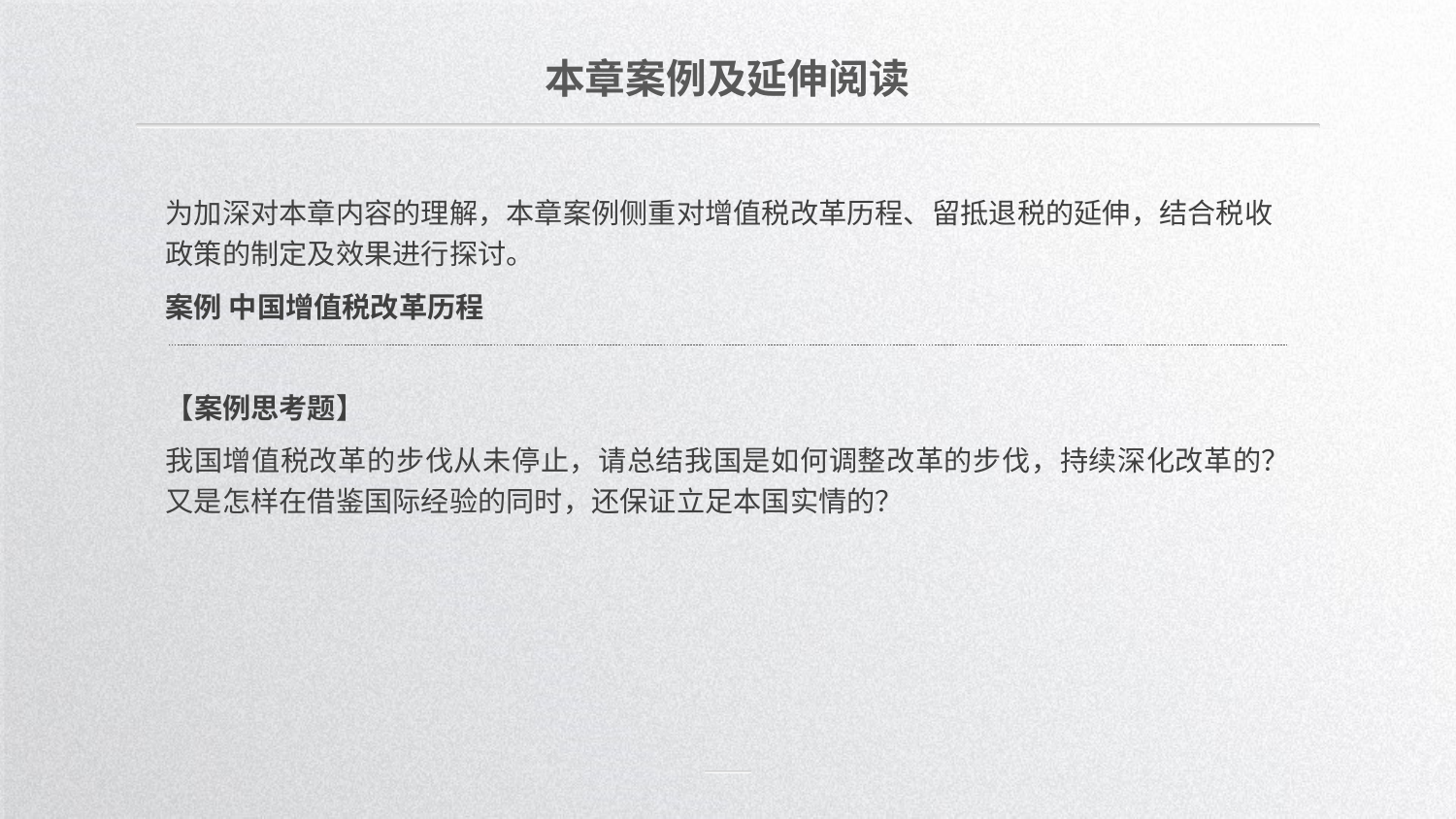

本章案例及延伸阅读
为加深对本章内容的理解，本章案例侧重对增值税改革历程、留抵退税的延伸，结合税收政策的制定及效果进行探讨。
案例 中国增值税改革历程
【案例思考题】
我国增值税改革的步伐从未停止，请总结我国是如何调整改革的步伐，持续深化改革的？又是怎样在借鉴国际经验的同时，还保证立足本国实情的？